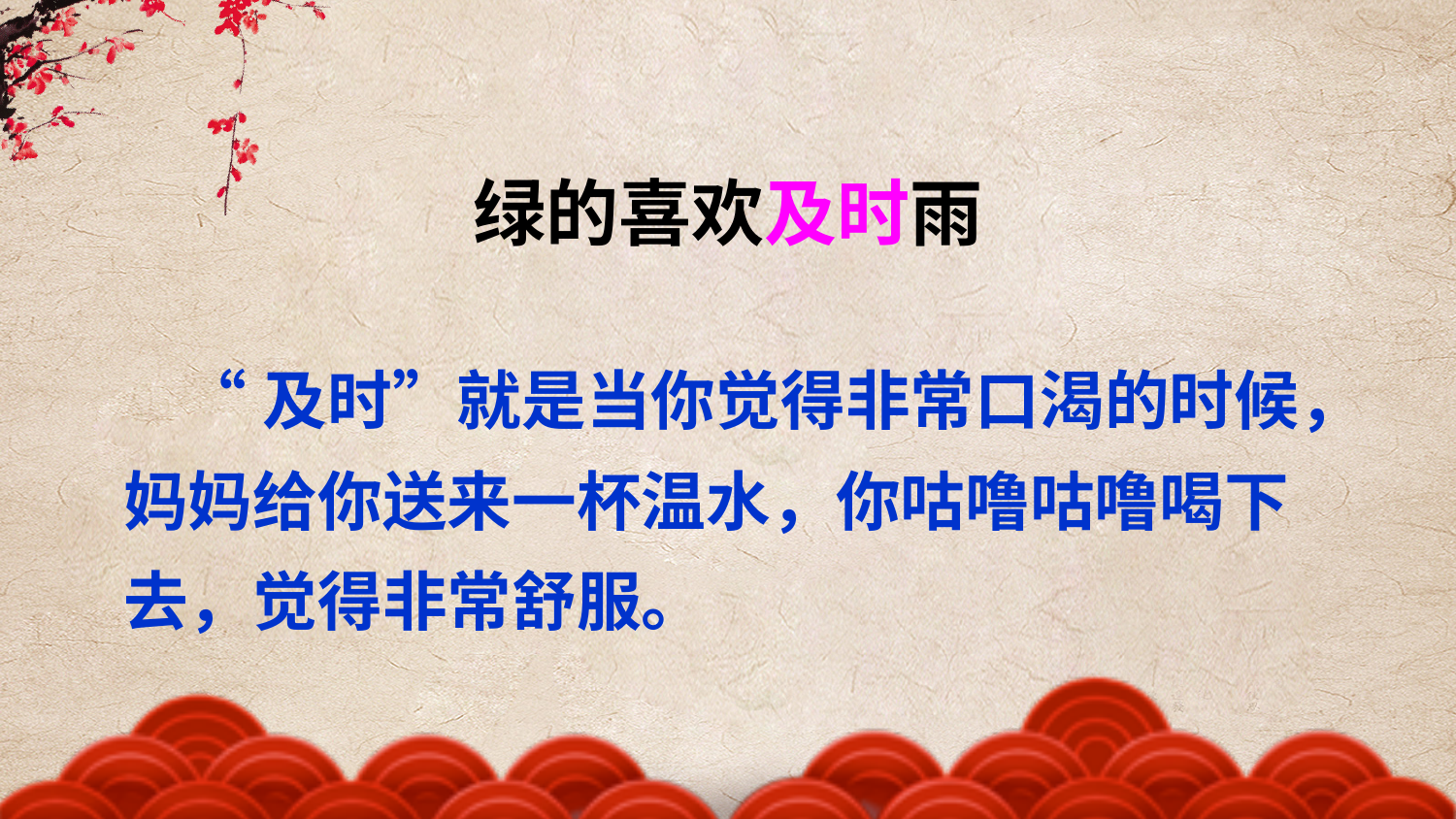

绿的喜欢及时雨
    “及时”就是当你觉得非常口渴的时候，妈妈给你送来一杯温水，你咕噜咕噜喝下去，觉得非常舒服。